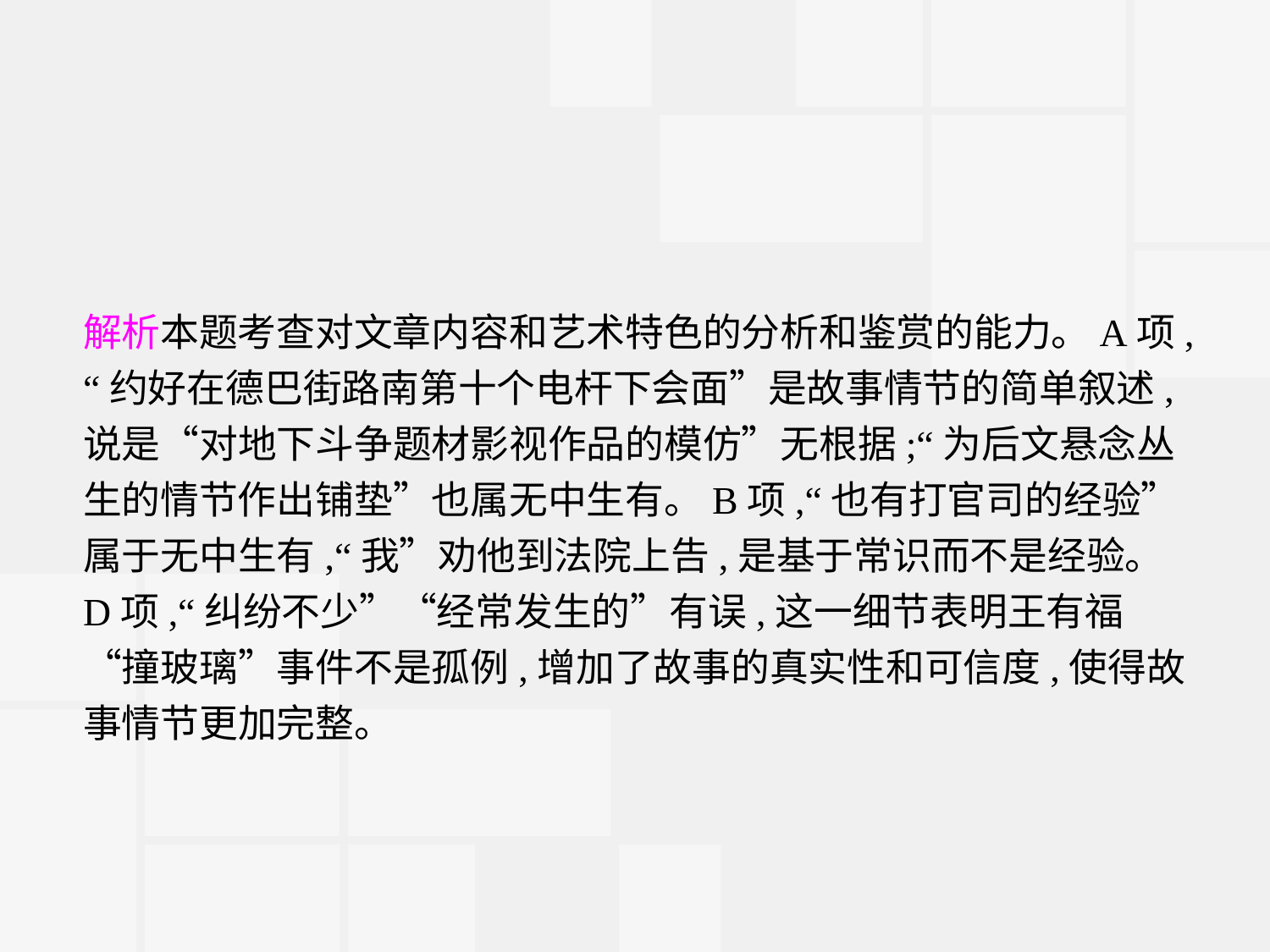

解析本题考查对文章内容和艺术特色的分析和鉴赏的能力。A项,“约好在德巴街路南第十个电杆下会面”是故事情节的简单叙述,说是“对地下斗争题材影视作品的模仿”无根据;“为后文悬念丛生的情节作出铺垫”也属无中生有。B项,“也有打官司的经验”属于无中生有,“我”劝他到法院上告,是基于常识而不是经验。D项,“纠纷不少”“经常发生的”有误,这一细节表明王有福“撞玻璃”事件不是孤例,增加了故事的真实性和可信度,使得故事情节更加完整。